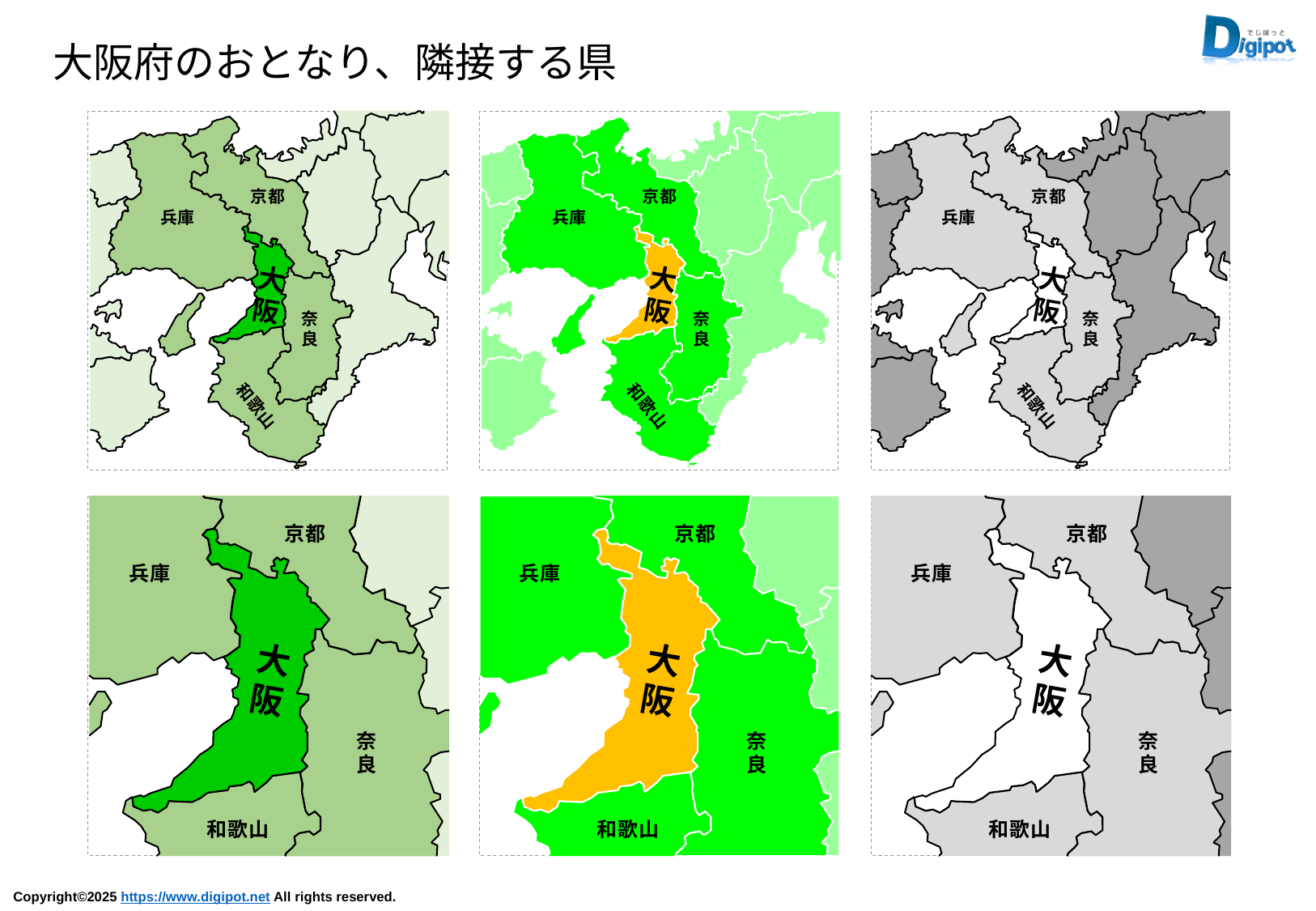

大阪府のおとなり、隣接する県

京都
兵庫
大
阪
奈
良
和歌山

京都
兵庫
大
阪
奈
良
和歌山

京都
兵庫
大
阪
奈
良
和歌山

京都
兵庫
大
阪
奈
良
和歌山

京都
兵庫
大
阪
奈
良
和歌山

京都
兵庫
大
阪
奈
良
和歌山